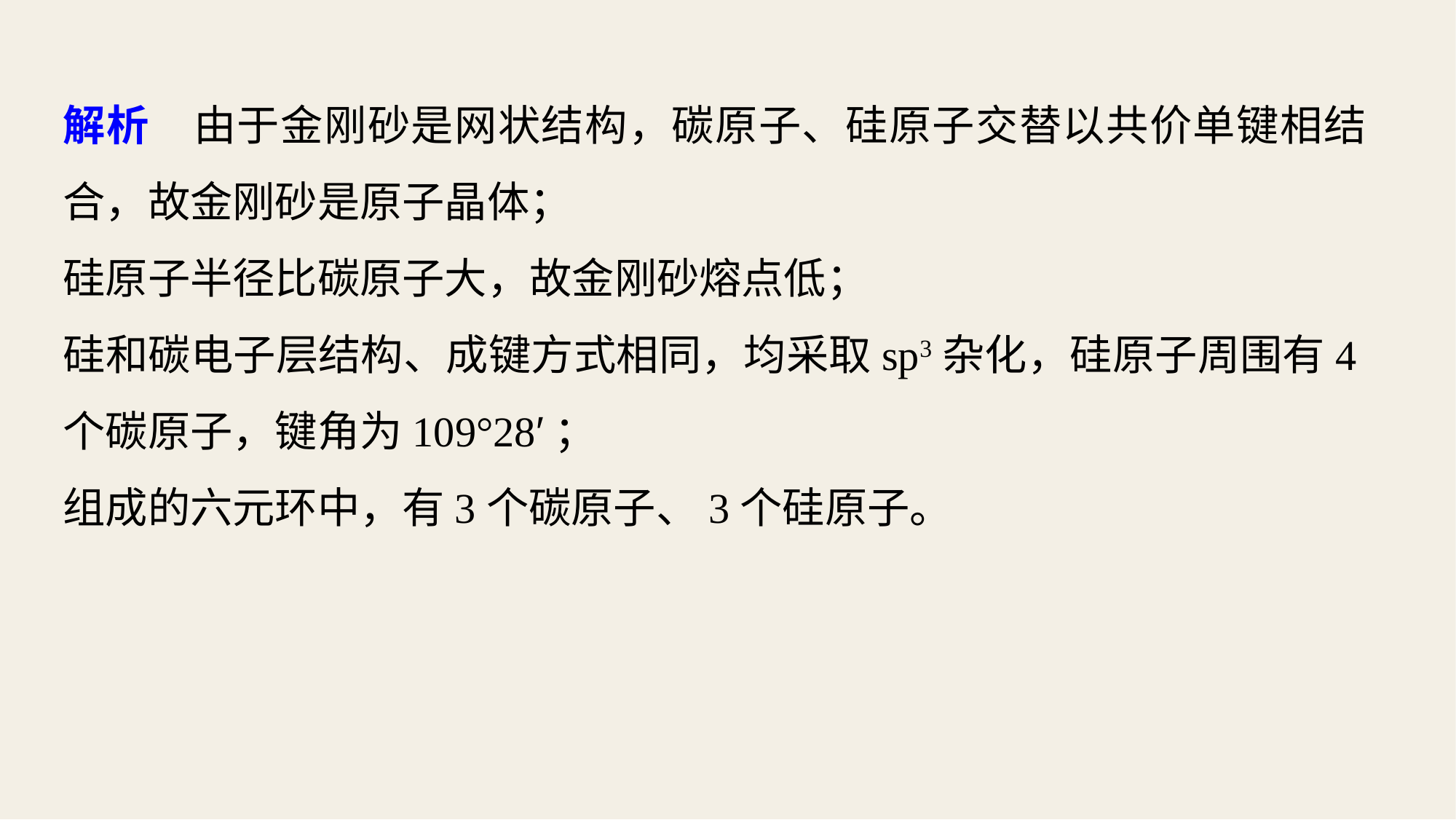

解析　由于金刚砂是网状结构，碳原子、硅原子交替以共价单键相结合，故金刚砂是原子晶体；
硅原子半径比碳原子大，故金刚砂熔点低；
硅和碳电子层结构、成键方式相同，均采取sp3杂化，硅原子周围有4个碳原子，键角为109°28′；
组成的六元环中，有3个碳原子、3个硅原子。